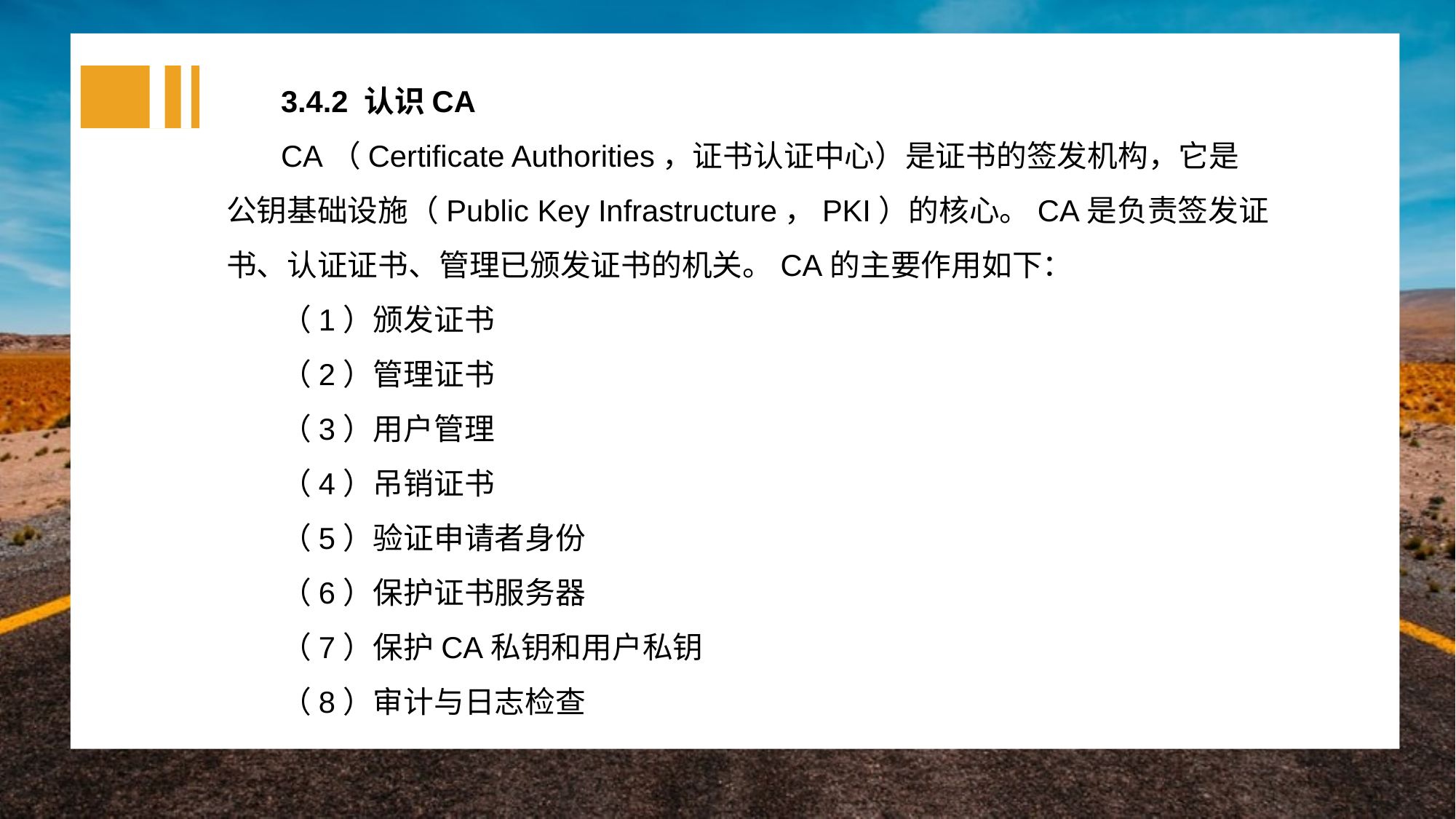

3.4.2 认识CA
CA（Certificate Authorities，证书认证中心）是证书的签发机构，它是公钥基础设施（Public Key Infrastructure，PKI）的核心。CA是负责签发证书、认证证书、管理已颁发证书的机关。CA的主要作用如下：
（1）颁发证书
（2）管理证书
（3）用户管理
（4）吊销证书
（5）验证申请者身份
（6）保护证书服务器
（7）保护CA私钥和用户私钥
（8）审计与日志检查